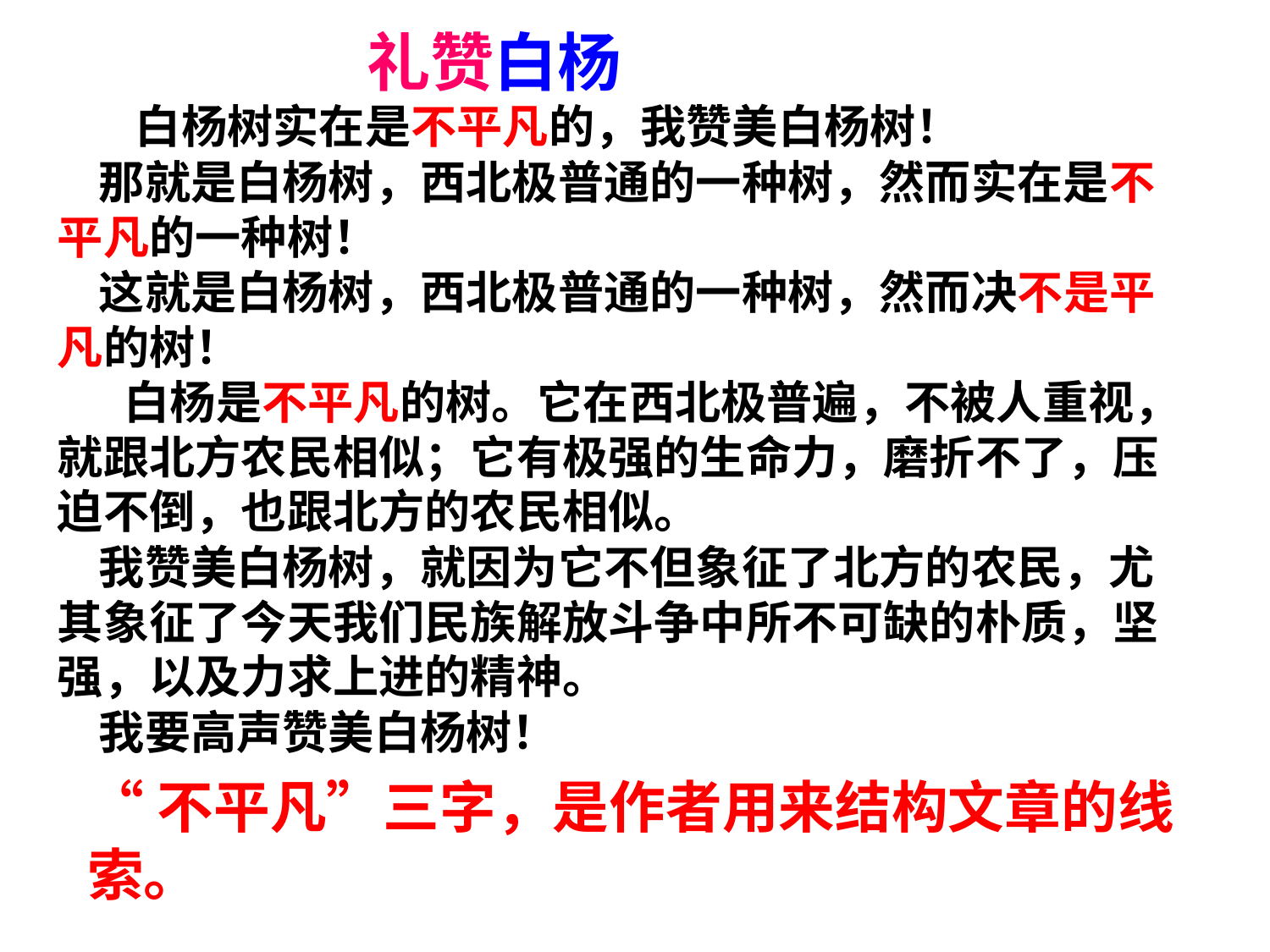

礼赞白杨
# 白杨树实在是不平凡的，我赞美白杨树！ 那就是白杨树，西北极普通的一种树，然而实在是不平凡的一种树！ 这就是白杨树，西北极普通的一种树，然而决不是平凡的树！ 　 白杨是不平凡的树。它在西北极普遍，不被人重视，就跟北方农民相似；它有极强的生命力，磨折不了，压迫不倒，也跟北方的农民相似。 我赞美白杨树，就因为它不但象征了北方的农民，尤其象征了今天我们民族解放斗争中所不可缺的朴质，坚强，以及力求上进的精神。 我要高声赞美白杨树！
“不平凡”三字，是作者用来结构文章的线索。